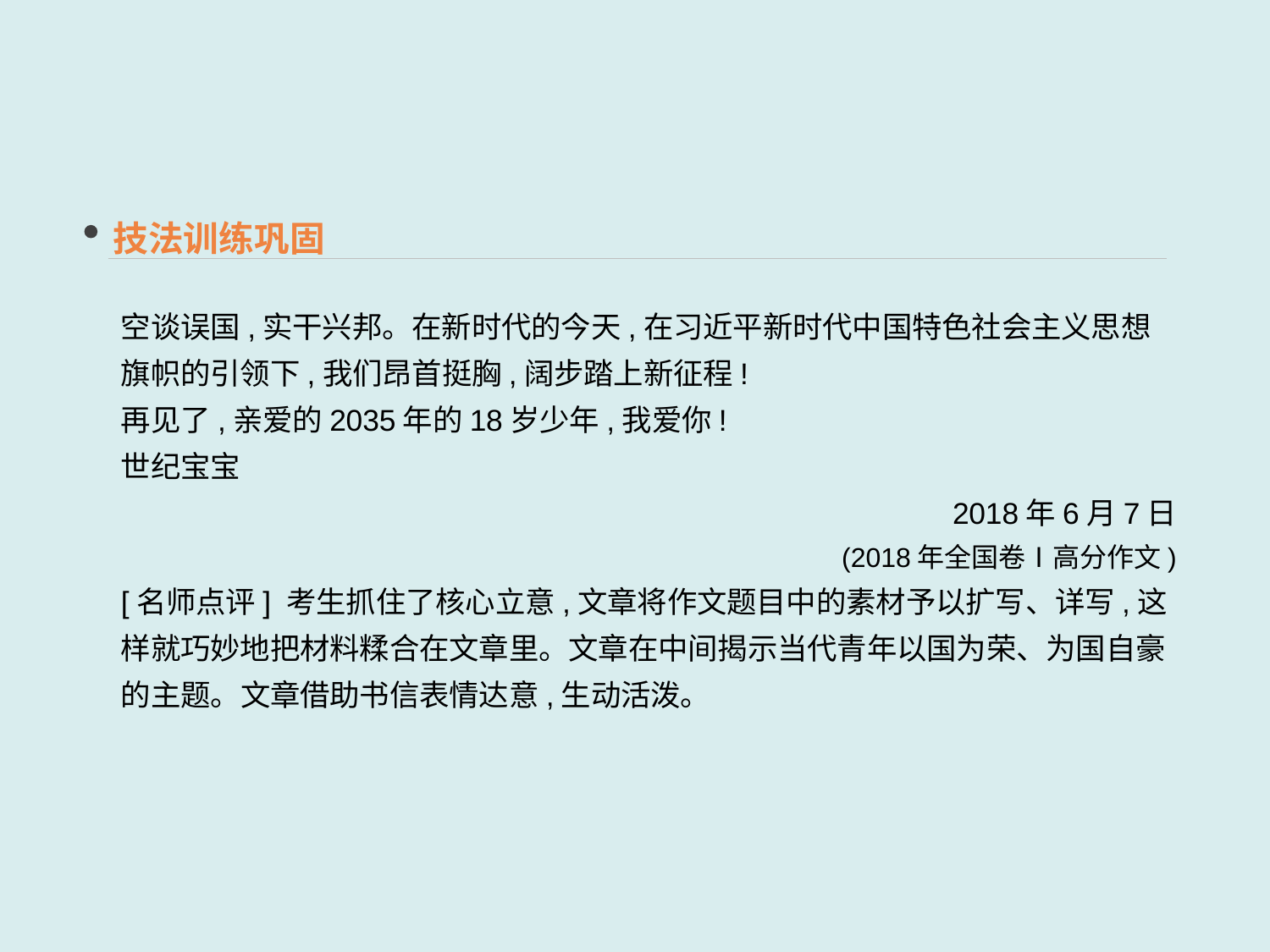

技法训练巩固

空谈误国,实干兴邦。在新时代的今天,在习近平新时代中国特色社会主义思想旗帜的引领下,我们昂首挺胸,阔步踏上新征程!
再见了,亲爱的2035年的18岁少年,我爱你!
世纪宝宝
2018年6月7日
(2018年全国卷Ⅰ高分作文)
[名师点评] 考生抓住了核心立意,文章将作文题目中的素材予以扩写、详写,这样就巧妙地把材料糅合在文章里。文章在中间揭示当代青年以国为荣、为国自豪的主题。文章借助书信表情达意,生动活泼。